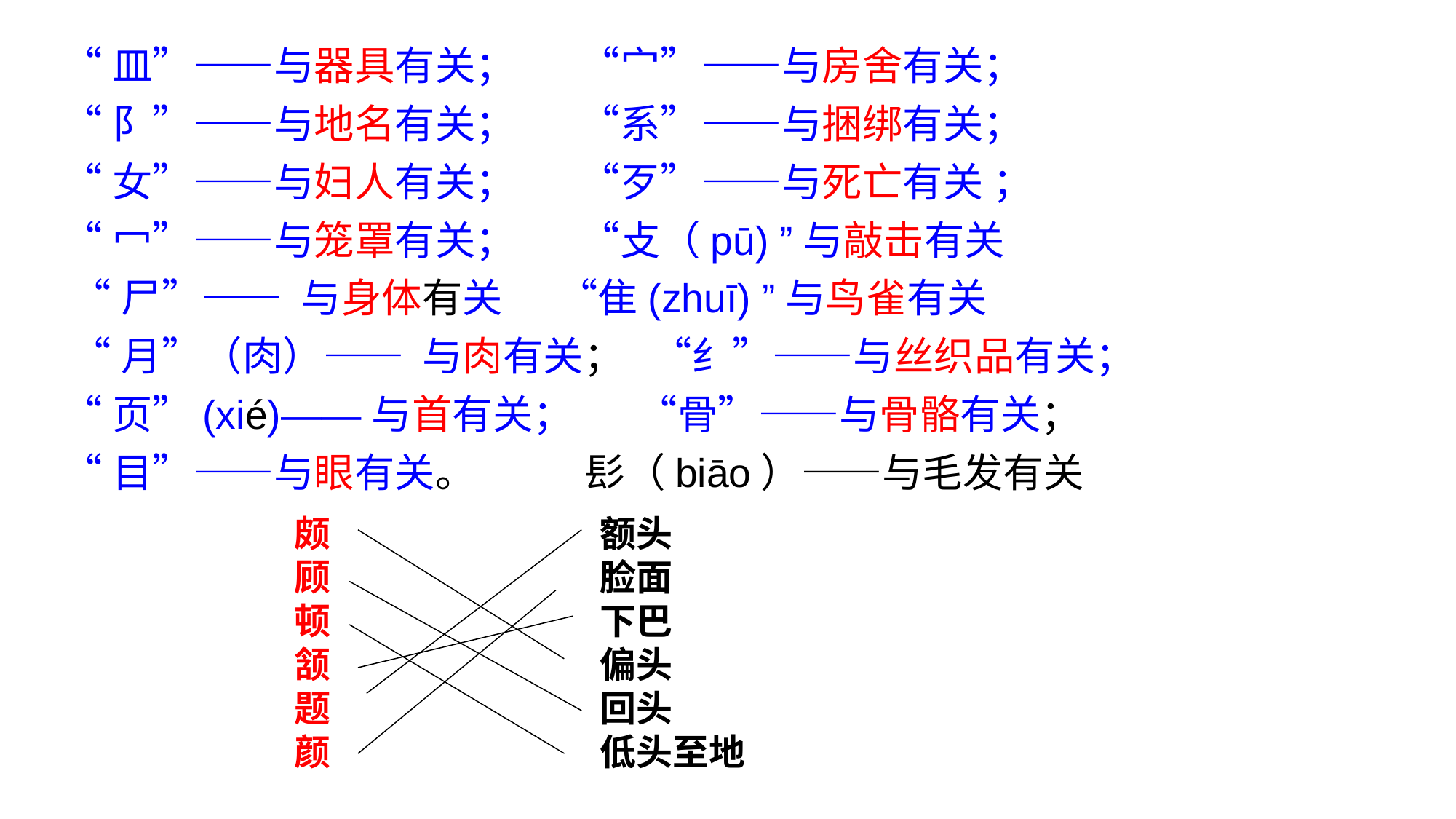

“皿”——与器具有关；       “宀”——与房舍有关；
“阝”——与地名有关；       “系”——与捆绑有关；
“女”——与妇人有关；       “歹”——与死亡有关 ；
“冖”——与笼罩有关；       “攴（pū) ”与敲击有关
 “尸”——  与身体有关      “隹(zhuī) ”与鸟雀有关
 “月”（肉）——  与肉有关；   “纟”——与丝织品有关；
“页”(xié)——与首有关；       “骨”——与骨骼有关；
“目”——与眼有关。            髟（biāo）——与毛发有关
颇
顾
顿
颔
题
颜
额头
脸面
下巴
偏头
回头
低头至地